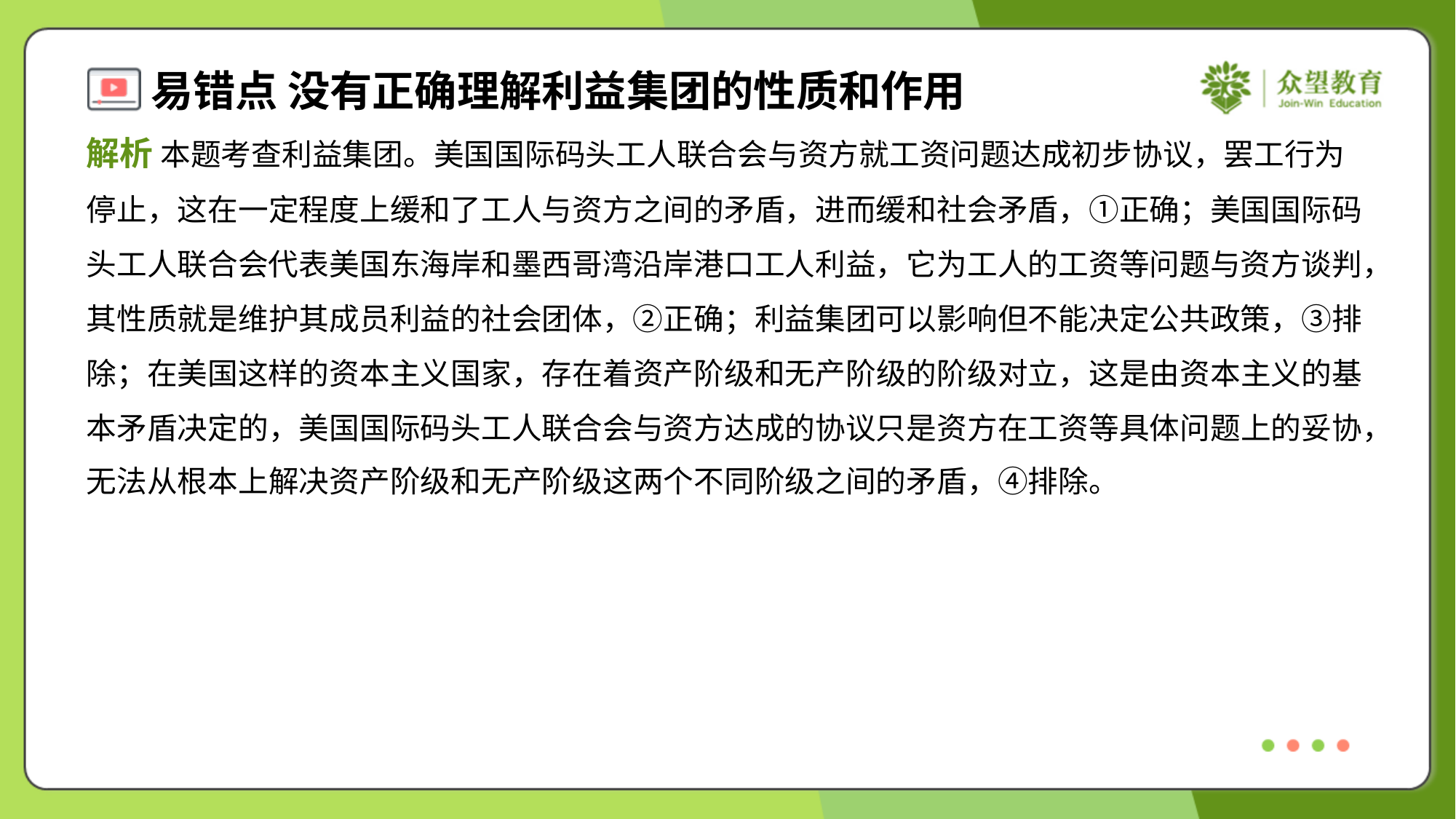

解析 本题考查利益集团。美国国际码头工人联合会与资方就工资问题达成初步协议，罢工行为
停止，这在一定程度上缓和了工人与资方之间的矛盾，进而缓和社会矛盾，①正确；美国国际码
头工人联合会代表美国东海岸和墨西哥湾沿岸港口工人利益，它为工人的工资等问题与资方谈判，
其性质就是维护其成员利益的社会团体，②正确；利益集团可以影响但不能决定公共政策，③排
除；在美国这样的资本主义国家，存在着资产阶级和无产阶级的阶级对立，这是由资本主义的基
本矛盾决定的，美国国际码头工人联合会与资方达成的协议只是资方在工资等具体问题上的妥协，
无法从根本上解决资产阶级和无产阶级这两个不同阶级之间的矛盾，④排除。